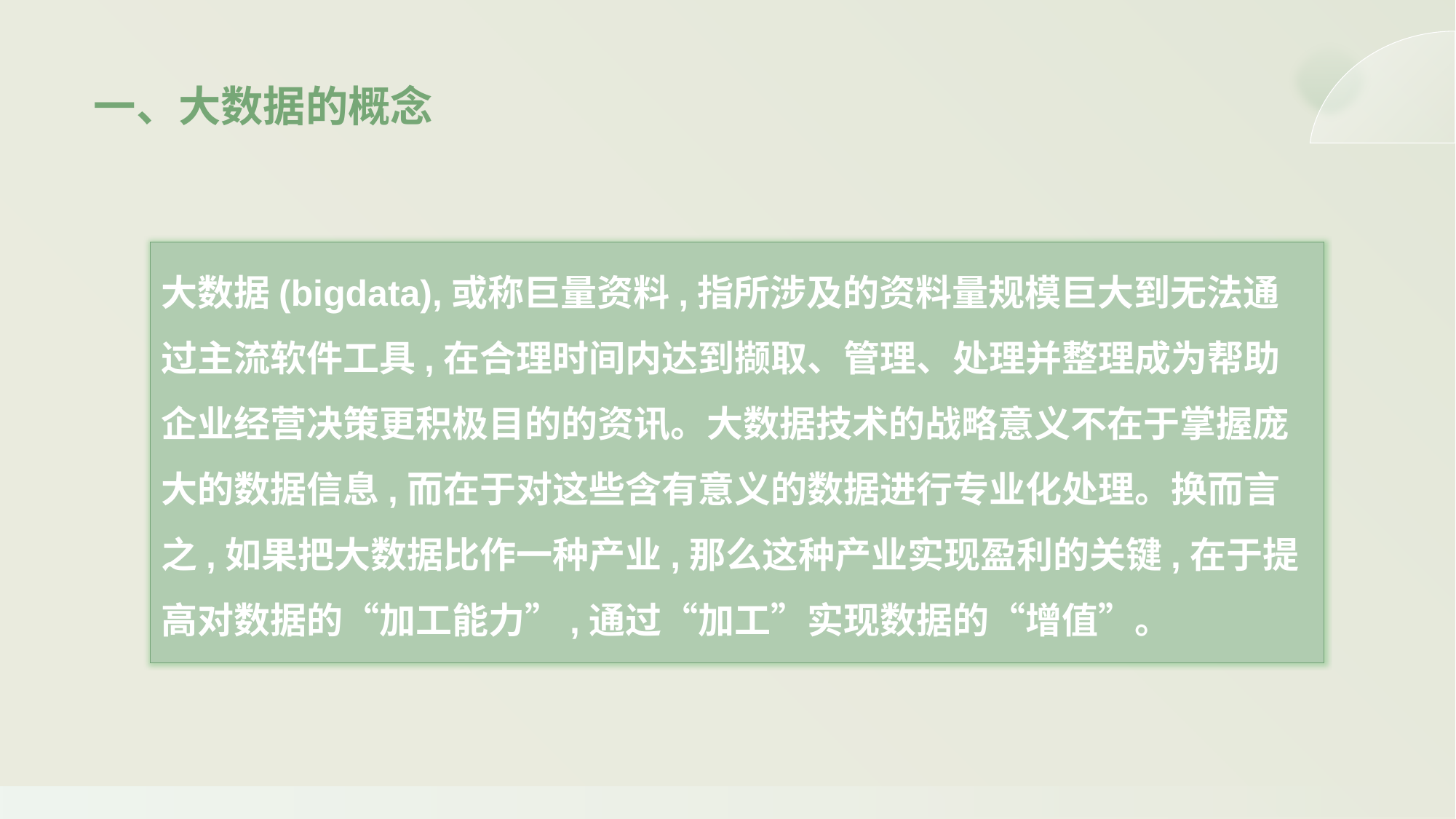

一、大数据的概念
大数据(bigdata),或称巨量资料,指所涉及的资料量规模巨大到无法通过主流软件工具,在合理时间内达到撷取、管理、处理并整理成为帮助企业经营决策更积极目的的资讯。大数据技术的战略意义不在于掌握庞大的数据信息,而在于对这些含有意义的数据进行专业化处理。换而言之,如果把大数据比作一种产业,那么这种产业实现盈利的关键,在于提高对数据的“加工能力”,通过“加工”实现数据的“增值”。